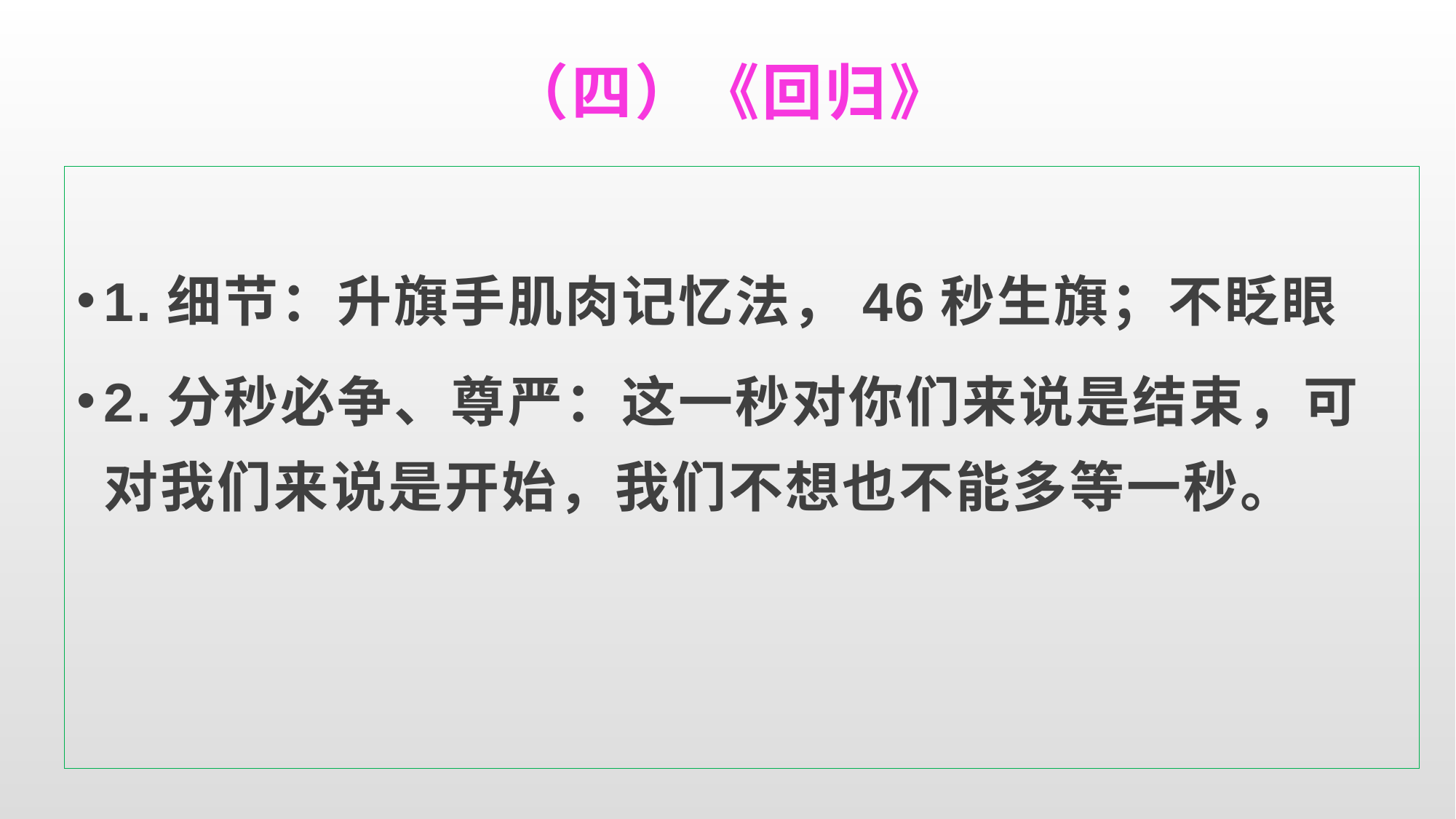

# （四）《回归》

1.细节：升旗手肌肉记忆法，46秒生旗；不眨眼
2.分秒必争、尊严：这一秒对你们来说是结束，可对我们来说是开始，我们不想也不能多等一秒。